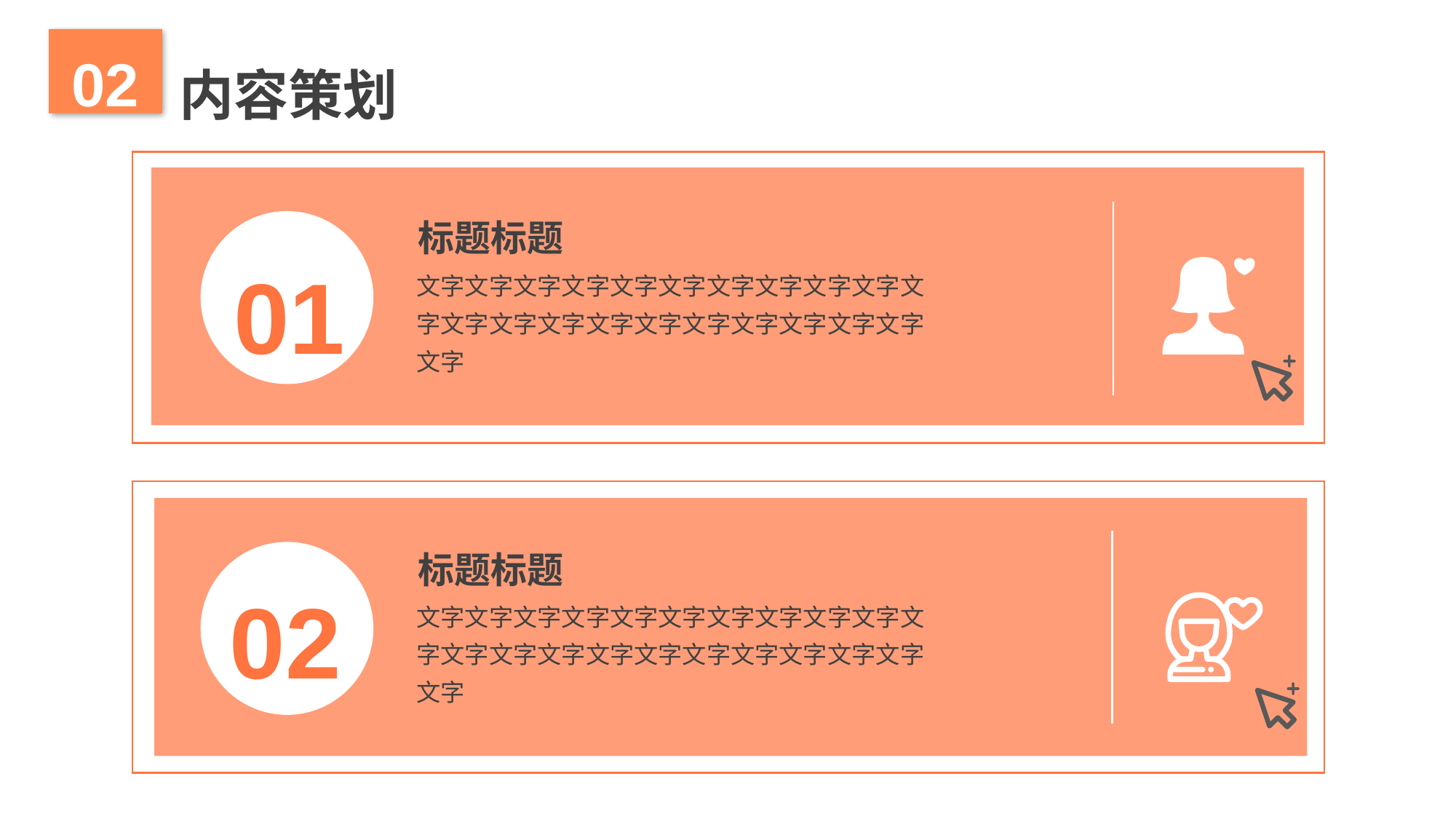

02
内容策划

标题标题

01
文字文字文字文字文字文字文字文字文字文字文字文字文字文字文字文字文字文字文字文字文字文字

标题标题
02

文字文字文字文字文字文字文字文字文字文字文字文字文字文字文字文字文字文字文字文字文字文字